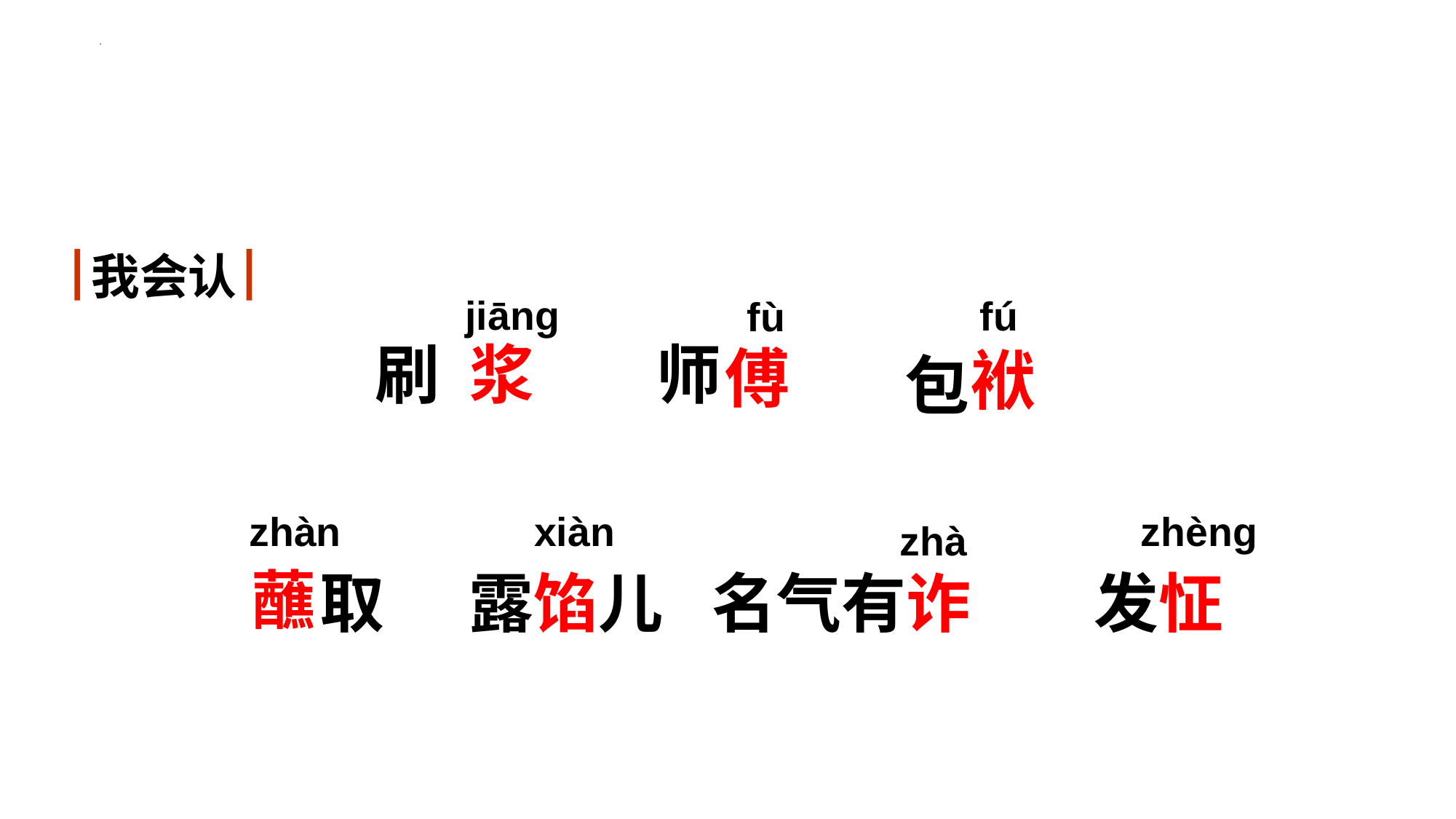

我会认

jiāng
fú
fù
师
刷
浆
傅
袱
包
zhàn
zhèng
xiàn
zhà
蘸
名气有诈
取
发怔
露馅儿